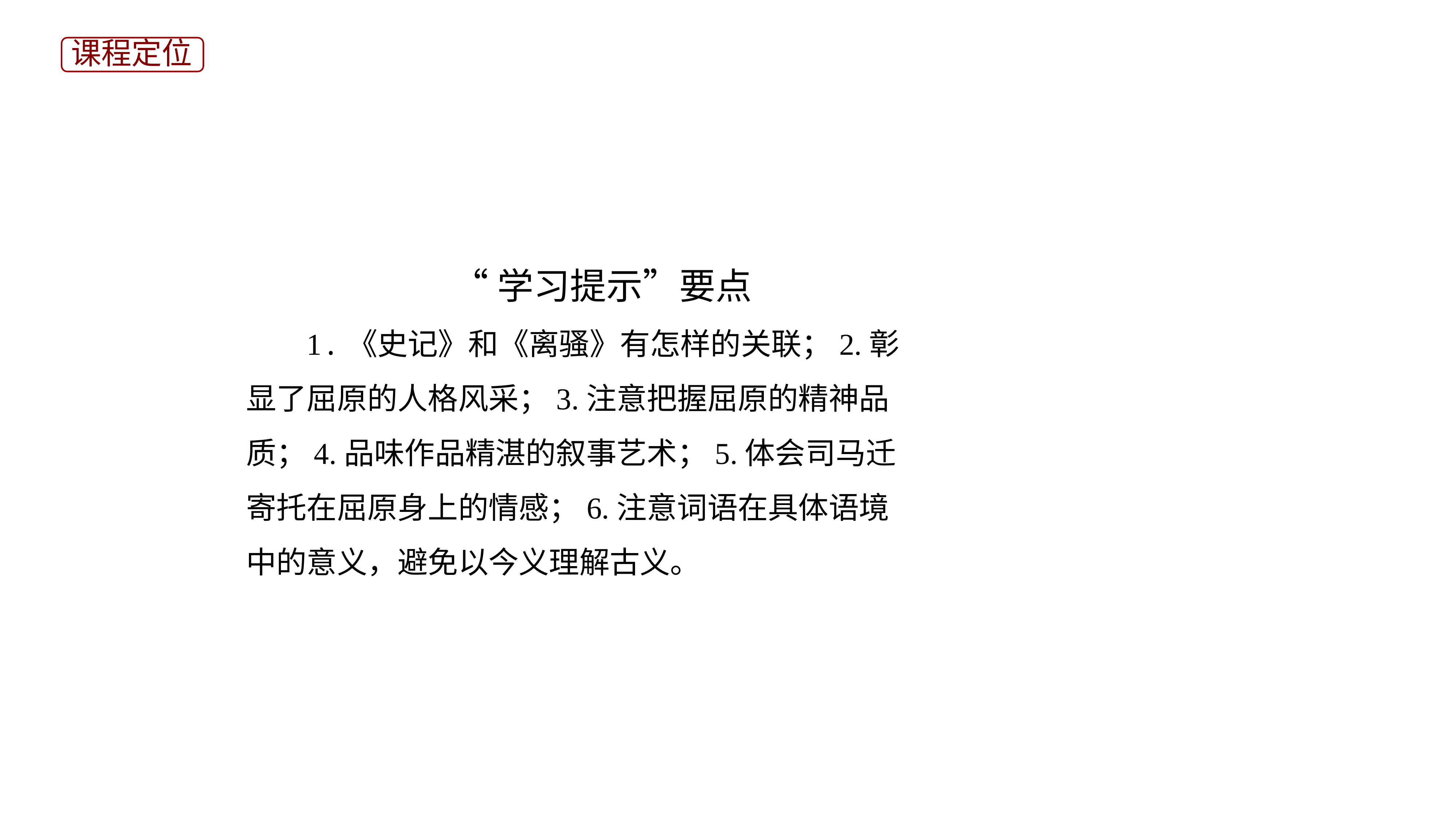

课程定位

     “学习提示”要点
        1.《史记》和《离骚》有怎样的关联；2.彰
显了屈原的人格风采；3.注意把握屈原的精神品
质；4.品味作品精湛的叙事艺术；5.体会司马迁
寄托在屈原身上的情感；6.注意词语在具体语境
中的意义，避免以今义理解古义。